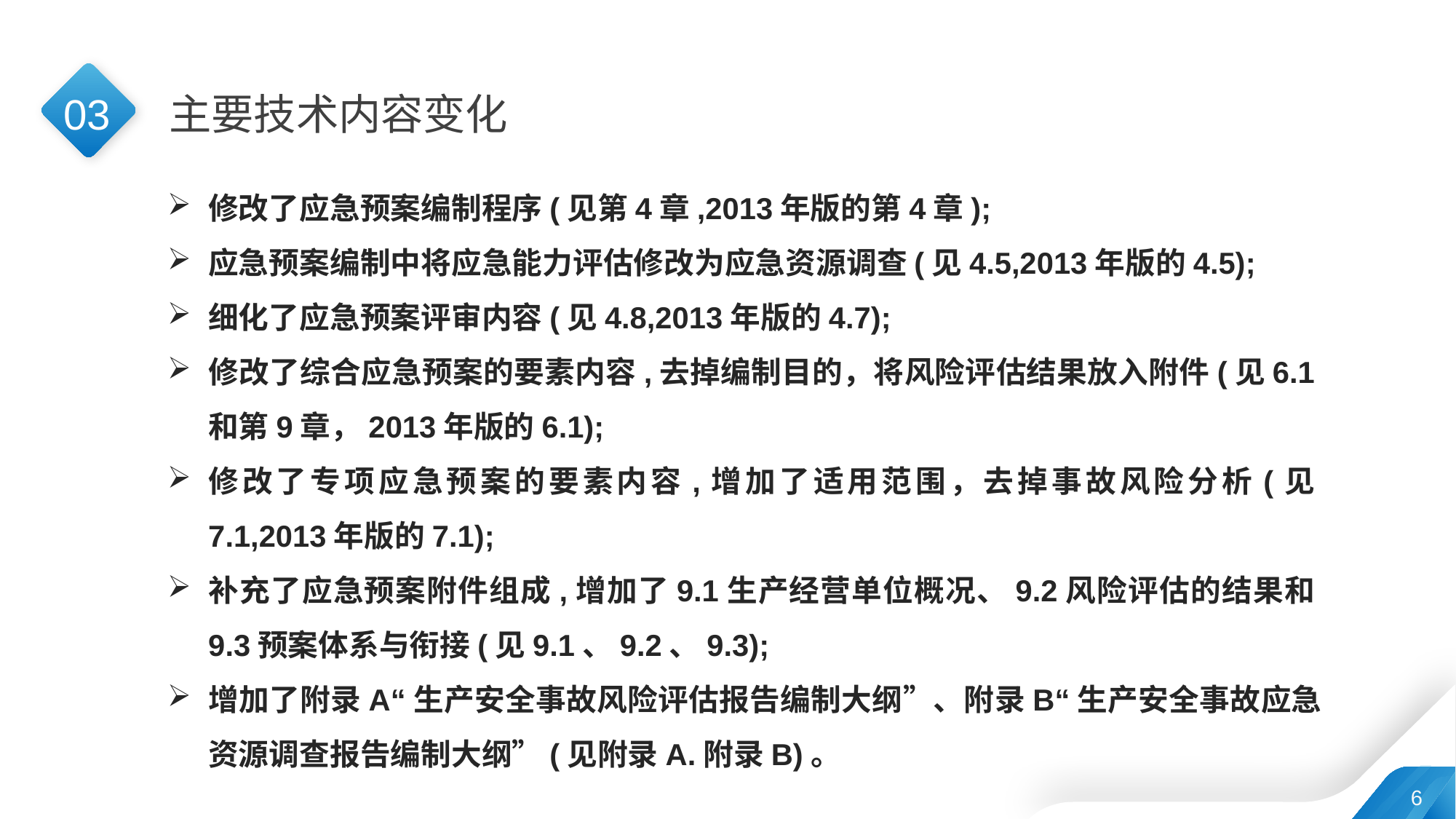

03
主要技术内容变化
修改了应急预案编制程序(见第4章,2013年版的第4章);
应急预案编制中将应急能力评估修改为应急资源调查(见4.5,2013年版的4.5);
细化了应急预案评审内容(见4.8,2013年版的4.7);
修改了综合应急预案的要素内容,去掉编制目的，将风险评估结果放入附件(见6.1和第9章，2013年版的6.1);
修改了专项应急预案的要素内容,增加了适用范围，去掉事故风险分析(见7.1,2013年版的7.1);
补充了应急预案附件组成,增加了9.1生产经营单位概况、9.2风险评估的结果和9.3预案体系与衔接(见9.1、9.2、9.3);
增加了附录A“生产安全事故风险评估报告编制大纲”、附录B“生产安全事故应急资源调查报告编制大纲”(见附录A.附录B)。